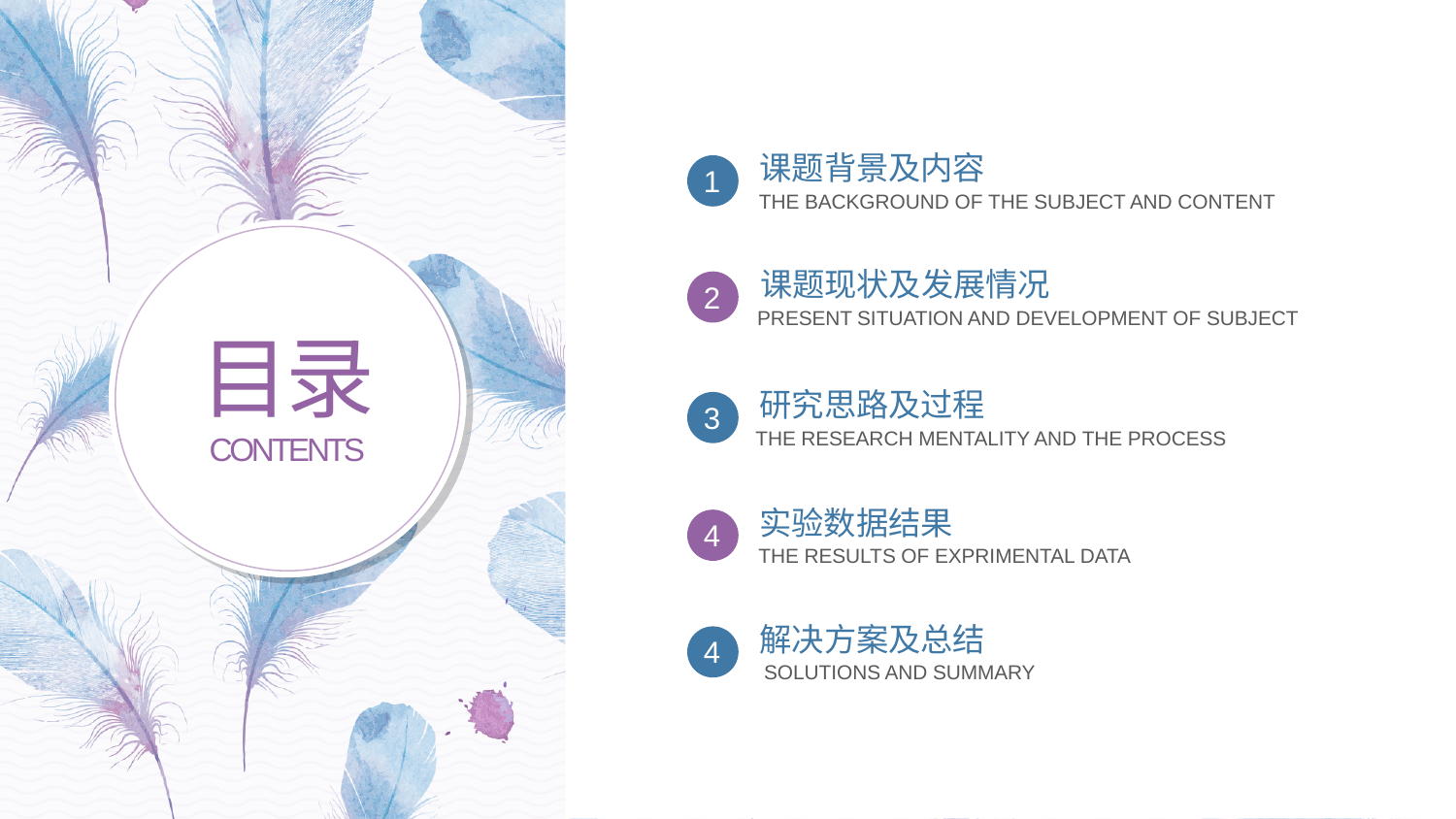

课题背景及内容
THE BACKGROUND OF THE SUBJECT AND CONTENT
1

课题现状及发展情况
PRESENT SITUATION AND DEVELOPMENT OF SUBJECT
2

目录
CONTENTS
研究思路及过程
THE RESEARCH MENTALITY AND THE PROCESS
3

实验数据结果
THE RESULTS OF EXPRIMENTAL DATA
4

解决方案及总结
SOLUTIONS AND SUMMARY
4